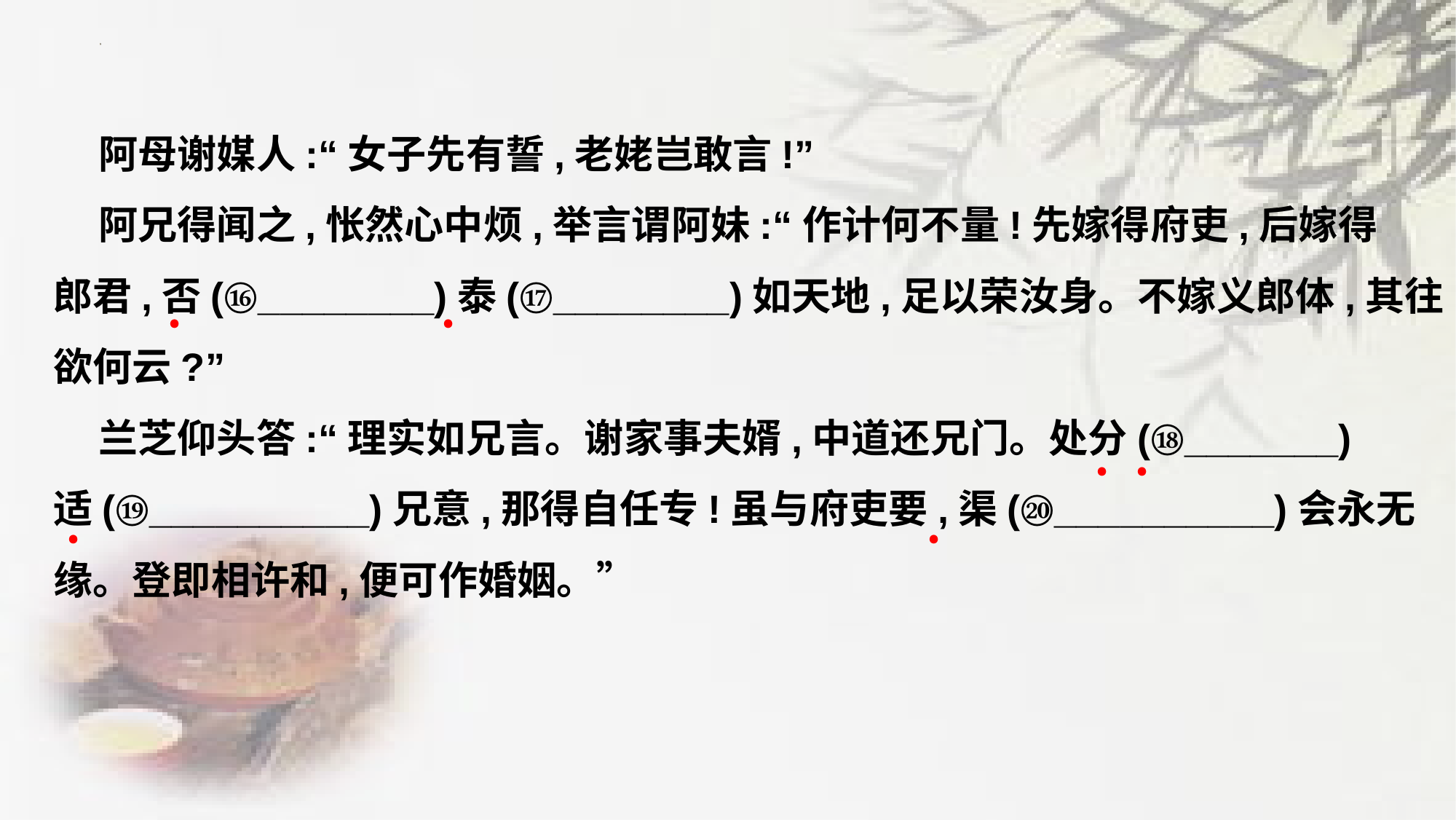

阿母谢媒人:“女子先有誓,老姥岂敢言!”
    阿兄得闻之,怅然心中烦,举言谓阿妹:“作计何不量!先嫁得府吏,后嫁得
郎君,否(⑯________)泰(⑰________)如天地,足以荣汝身。不嫁义郎体,其往
欲何云?”
    兰芝仰头答:“理实如兄言。谢家事夫婿,中道还兄门。处分(⑱_______)
适(⑲__________)兄意,那得自任专!虽与府吏要,渠(⑳__________)会永无
缘。登即相许和,便可作婚姻。”
﹒
﹒
﹒
﹒
﹒
﹒